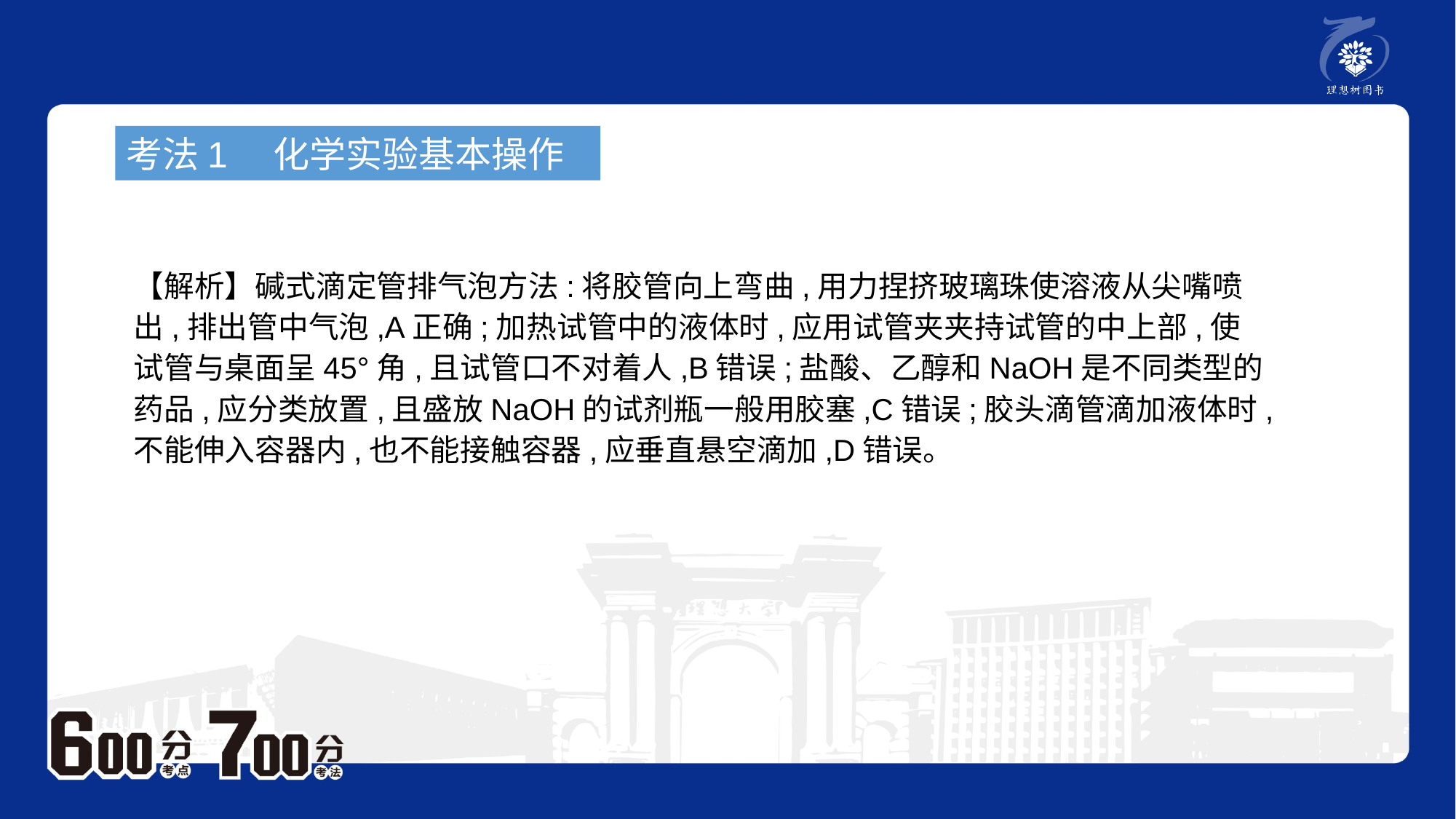

考法1　化学实验基本操作
【解析】碱式滴定管排气泡方法:将胶管向上弯曲,用力捏挤玻璃珠使溶液从尖嘴喷出,排出管中气泡,A正确;加热试管中的液体时,应用试管夹夹持试管的中上部,使试管与桌面呈45°角,且试管口不对着人,B错误;盐酸、乙醇和NaOH是不同类型的药品,应分类放置,且盛放NaOH的试剂瓶一般用胶塞,C错误;胶头滴管滴加液体时,不能伸入容器内,也不能接触容器,应垂直悬空滴加,D错误。